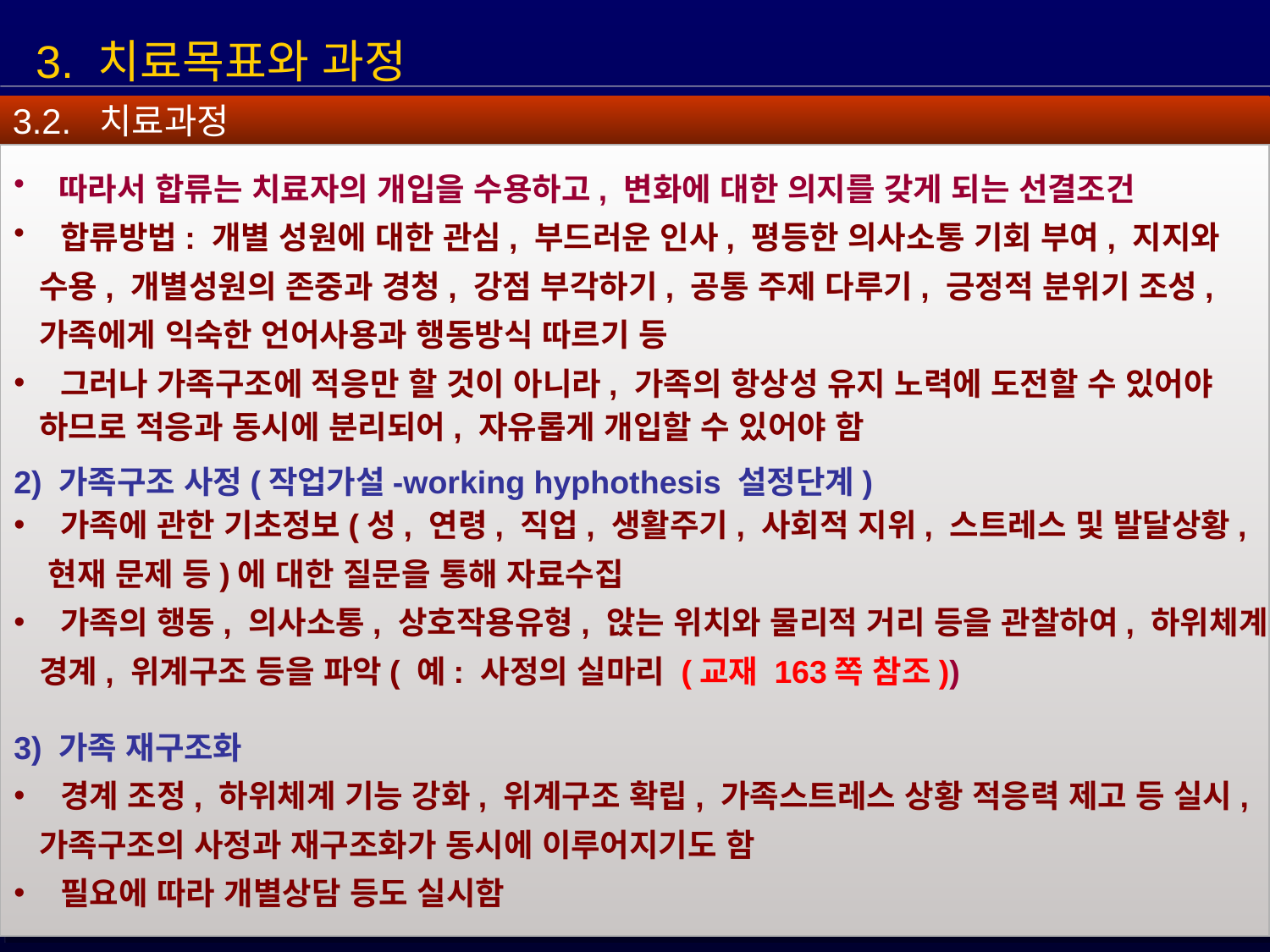

3. 치료목표와 과정

3.2.  치료과정
 따라서 합류는 치료자의 개입을 수용하고, 변화에 대한 의지를 갖게 되는 선결조건
 합류방법: 개별 성원에 대한 관심, 부드러운 인사, 평등한 의사소통 기회 부여, 지지와
  수용, 개별성원의 존중과 경청, 강점 부각하기, 공통 주제 다루기, 긍정적 분위기 조성,
  가족에게 익숙한 언어사용과 행동방식 따르기 등
 그러나 가족구조에 적응만 할 것이 아니라, 가족의 항상성 유지 노력에 도전할 수 있어야
  하므로 적응과 동시에 분리되어, 자유롭게 개입할 수 있어야 함

2) 가족구조 사정(작업가설-working hyphothesis 설정단계)
 가족에 관한 기초정보(성, 연령, 직업, 생활주기, 사회적 지위, 스트레스 및 발달상황,
   현재 문제 등)에 대한 질문을 통해 자료수집
 가족의 행동, 의사소통, 상호작용유형, 앉는 위치와 물리적 거리 등을 관찰하여, 하위체계,
  경계, 위계구조 등을 파악( 예: 사정의 실마리 (교재 163쪽 참조))

3) 가족 재구조화
 경계 조정, 하위체계 기능 강화, 위계구조 확립, 가족스트레스 상황 적응력 제고 등 실시,
  가족구조의 사정과 재구조화가 동시에 이루어지기도 함
 필요에 따라 개별상담 등도 실시함